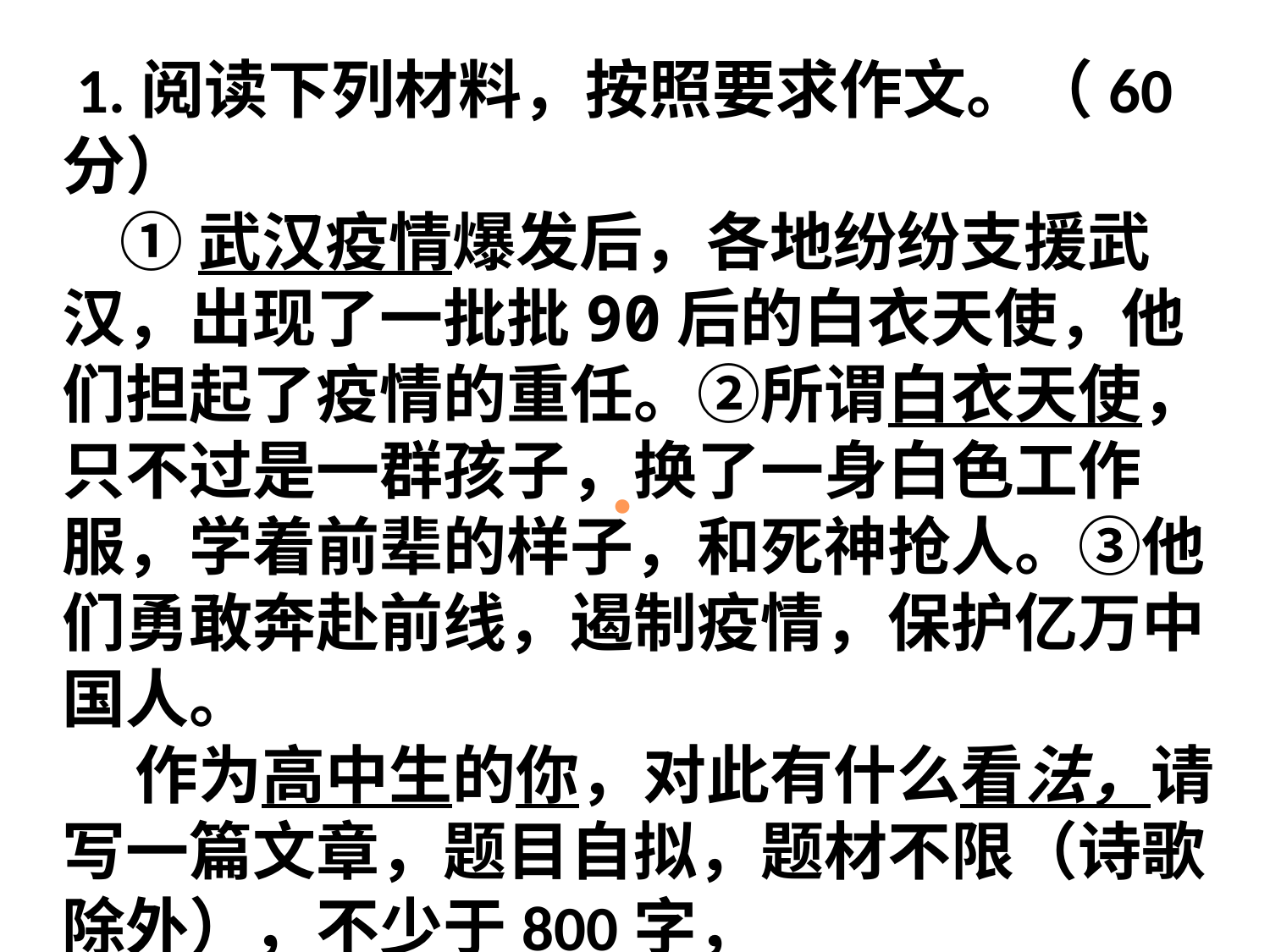

1.阅读下列材料，按照要求作文。（60分）
    ①武汉疫情爆发后，各地纷纷支援武汉，出现了一批批90后的白衣天使，他们担起了疫情的重任。②所谓白衣天使，只不过是一群孩子，换了一身白色工作服，学着前辈的样子，和死神抢人。③他们勇敢奔赴前线，遏制疫情，保护亿万中国人。
    作为高中生的你，对此有什么看法，请写一篇文章，题目自拟，题材不限（诗歌除外），不少于800字，

.